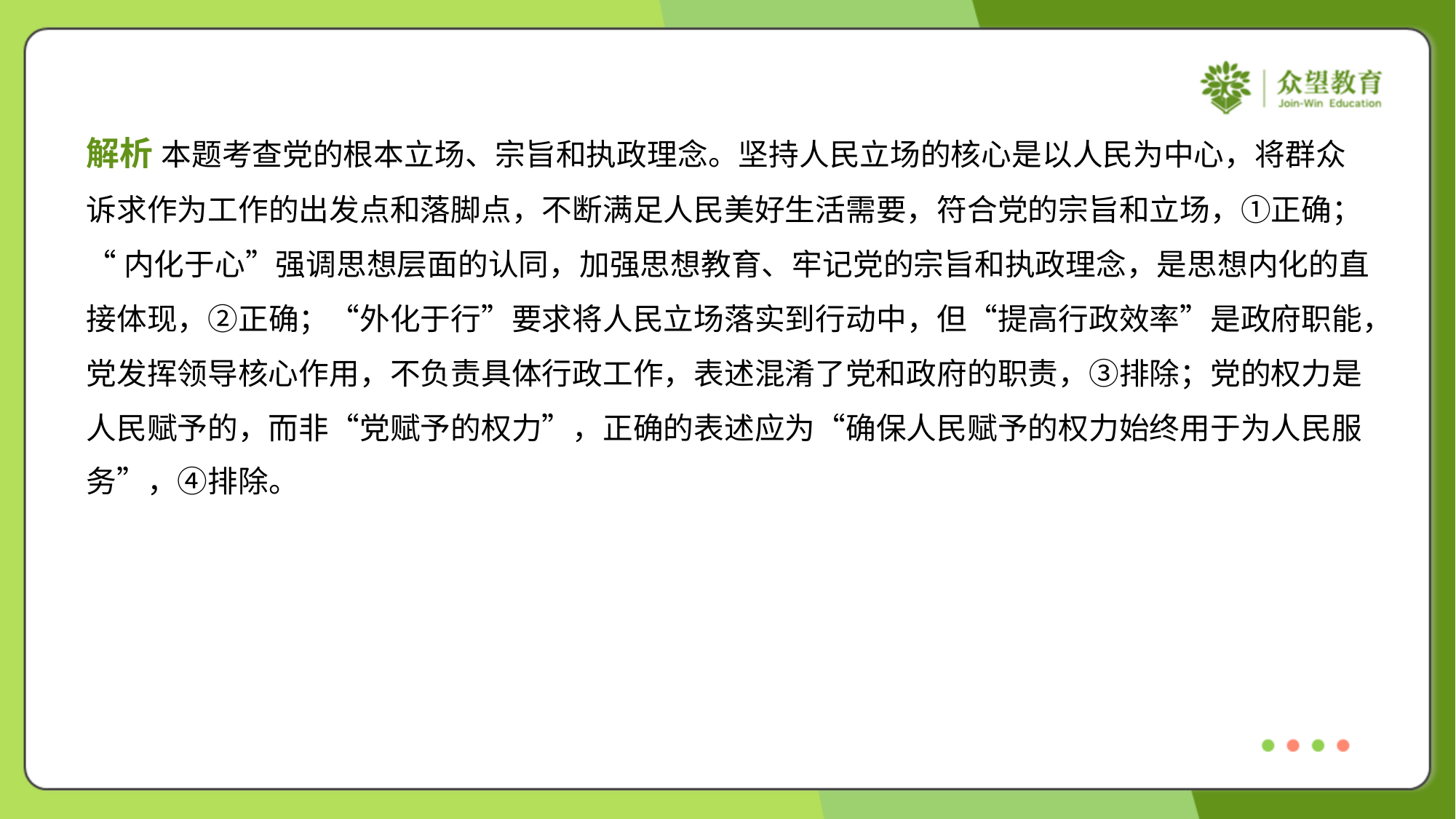

解析 本题考查党的根本立场、宗旨和执政理念。坚持人民立场的核心是以人民为中心，将群众
诉求作为工作的出发点和落脚点，不断满足人民美好生活需要，符合党的宗旨和立场，①正确；
“内化于心”强调思想层面的认同，加强思想教育、牢记党的宗旨和执政理念，是思想内化的直
接体现，②正确；“外化于行”要求将人民立场落实到行动中，但“提高行政效率”是政府职能，
党发挥领导核心作用，不负责具体行政工作，表述混淆了党和政府的职责，③排除；党的权力是
人民赋予的，而非“党赋予的权力”，正确的表述应为“确保人民赋予的权力始终用于为人民服
务”，④排除。